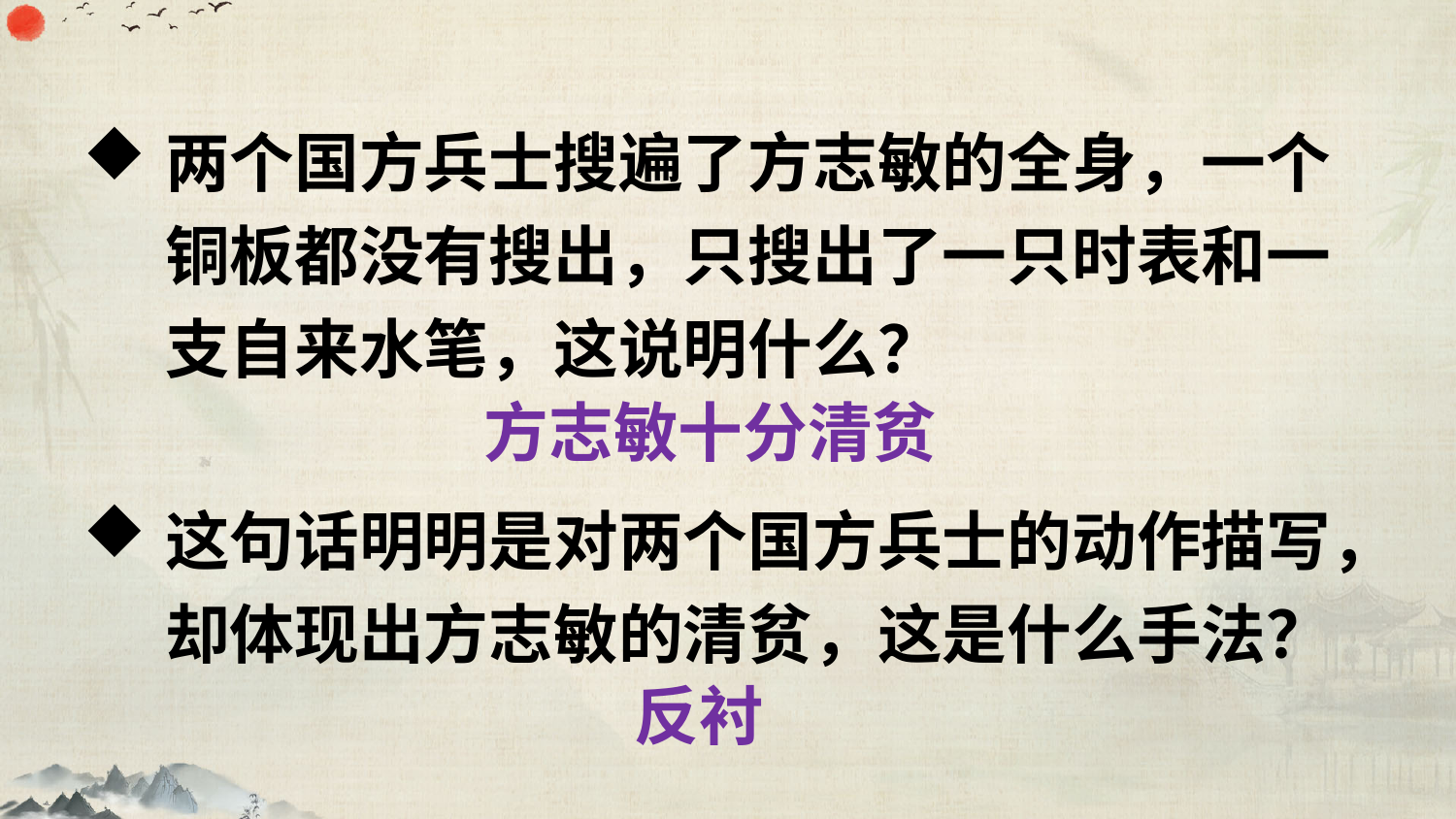

两个国方兵士搜遍了方志敏的全身，一个铜板都没有搜出，只搜出了一只时表和一支自来水笔，这说明什么？
方志敏十分清贫
这句话明明是对两个国方兵士的动作描写，却体现出方志敏的清贫，这是什么手法？
反衬